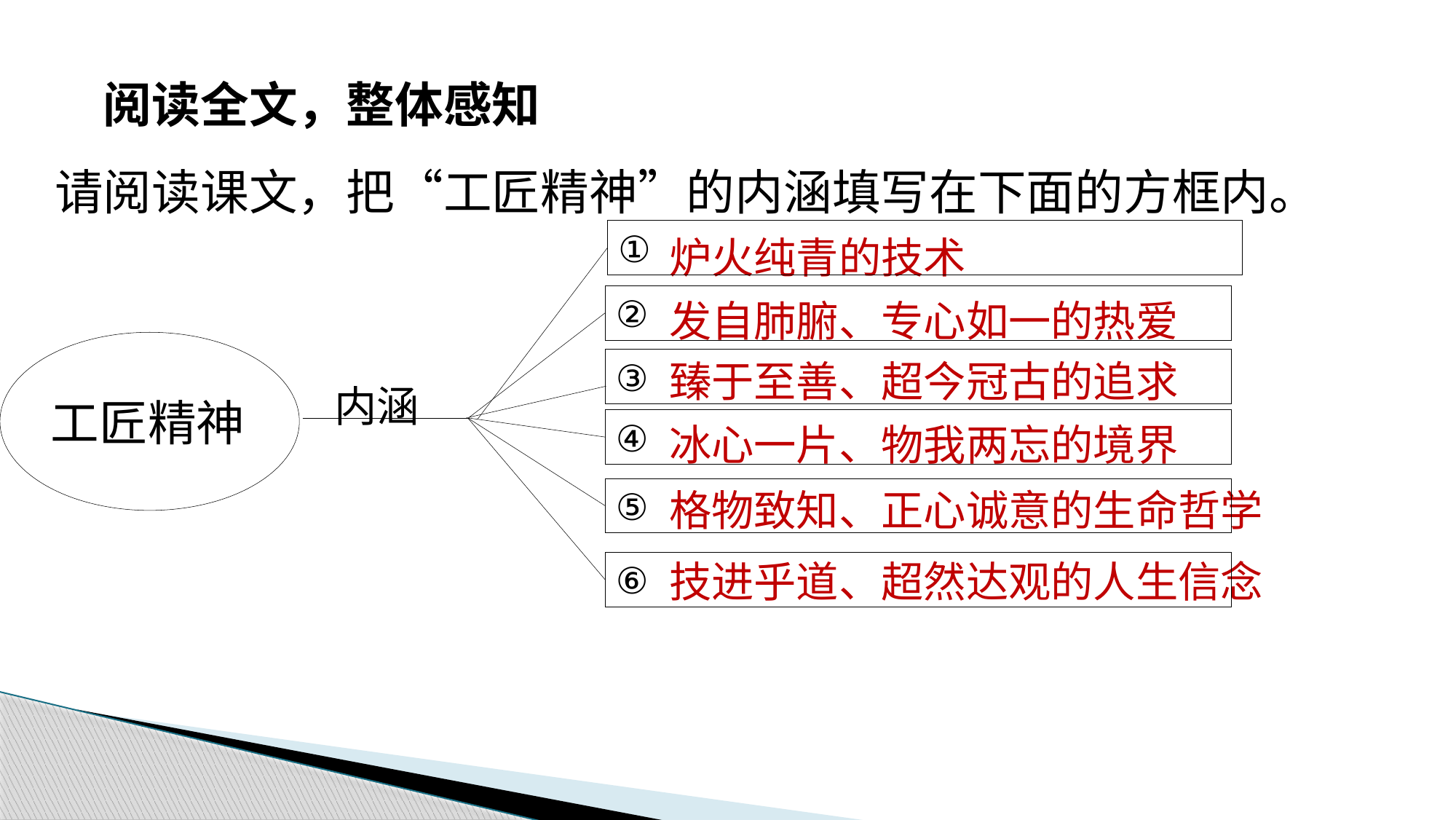

阅读全文，整体感知
请阅读课文，把“工匠精神”的内涵填写在下面的方框内。
①
炉火纯青的技术
②
发自肺腑、专心如一的热爱

内涵
③
臻于至善、超今冠古的追求
工匠精神
④
冰心一片、物我两忘的境界
⑤
格物致知、正心诚意的生命哲学
技进乎道、超然达观的人生信念
⑥